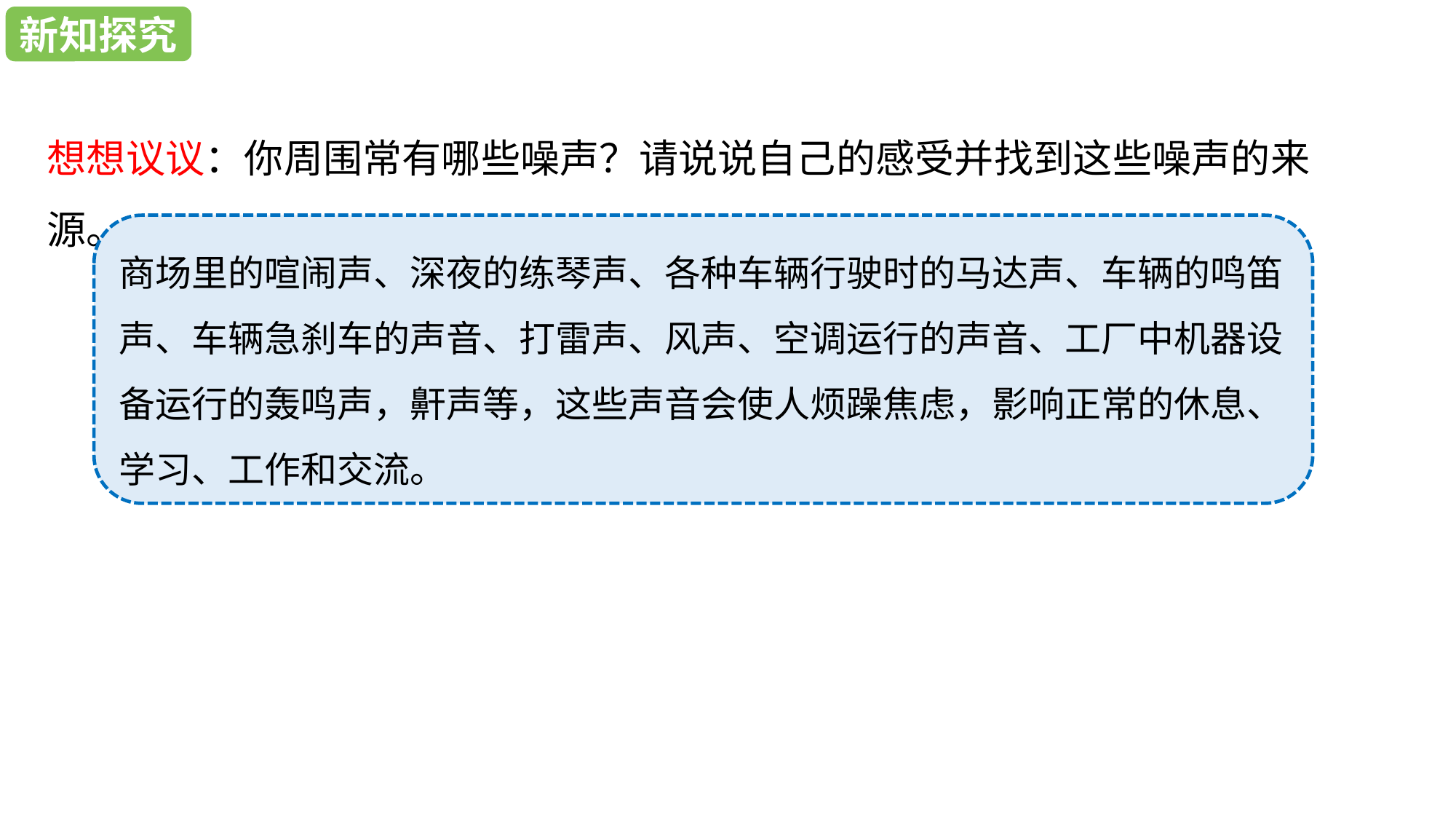

新知探究
新知探究
想想议议：你周围常有哪些噪声？请说说自己的感受并找到这些噪声的来源。
商场里的喧闹声、深夜的练琴声、各种车辆行驶时的马达声、车辆的鸣笛声、车辆急刹车的声音、打雷声、风声、空调运行的声音、工厂中机器设备运行的轰鸣声，鼾声等，这些声音会使人烦躁焦虑，影响正常的休息、学习、工作和交流。